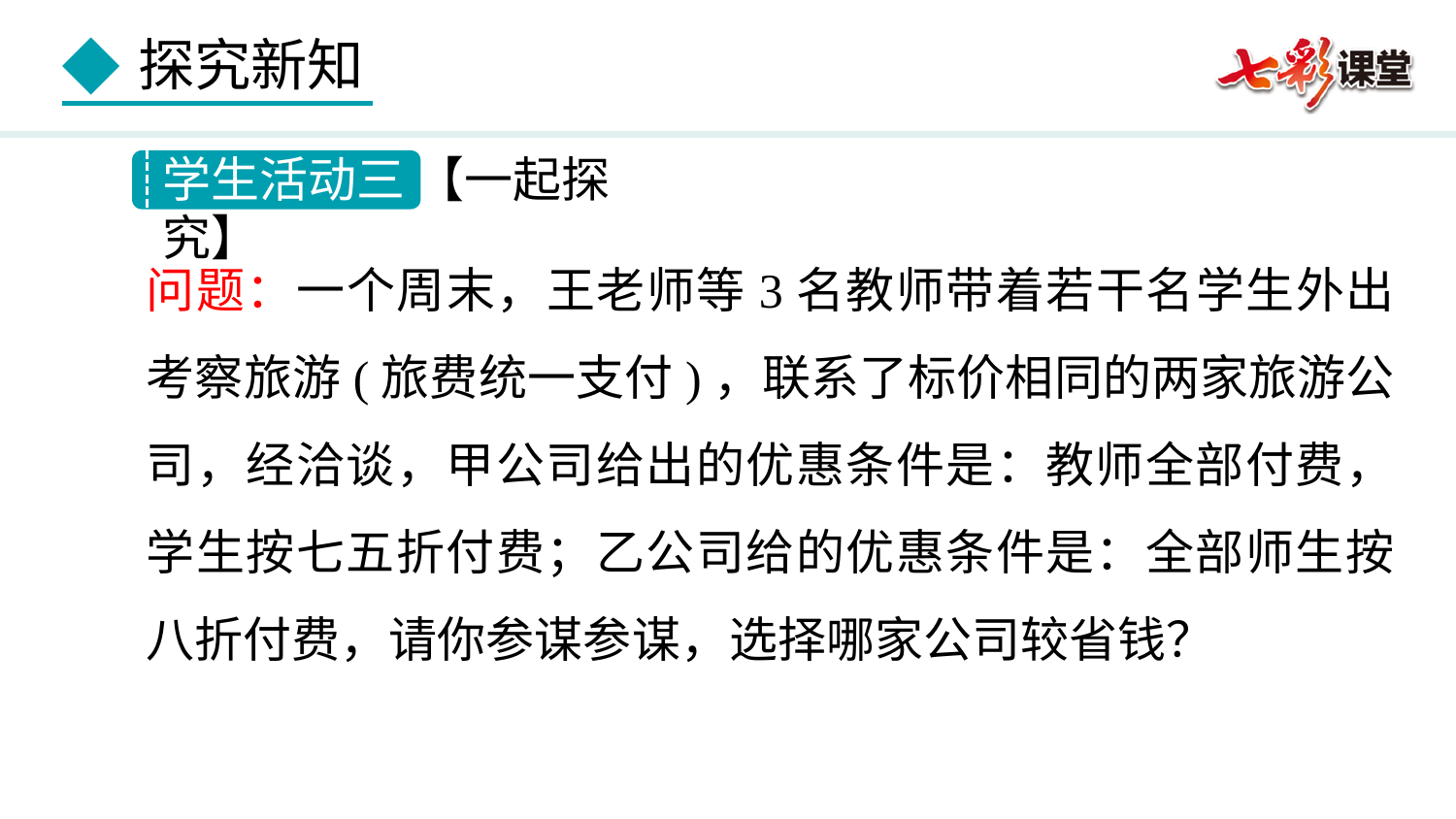

学生活动三 【一起探究】

问题：一个周末，王老师等3名教师带着若干名学生外出考察旅游(旅费统一支付)，联系了标价相同的两家旅游公司，经洽谈，甲公司给出的优惠条件是：教师全部付费，学生按七五折付费；乙公司给的优惠条件是：全部师生按八折付费，请你参谋参谋，选择哪家公司较省钱？